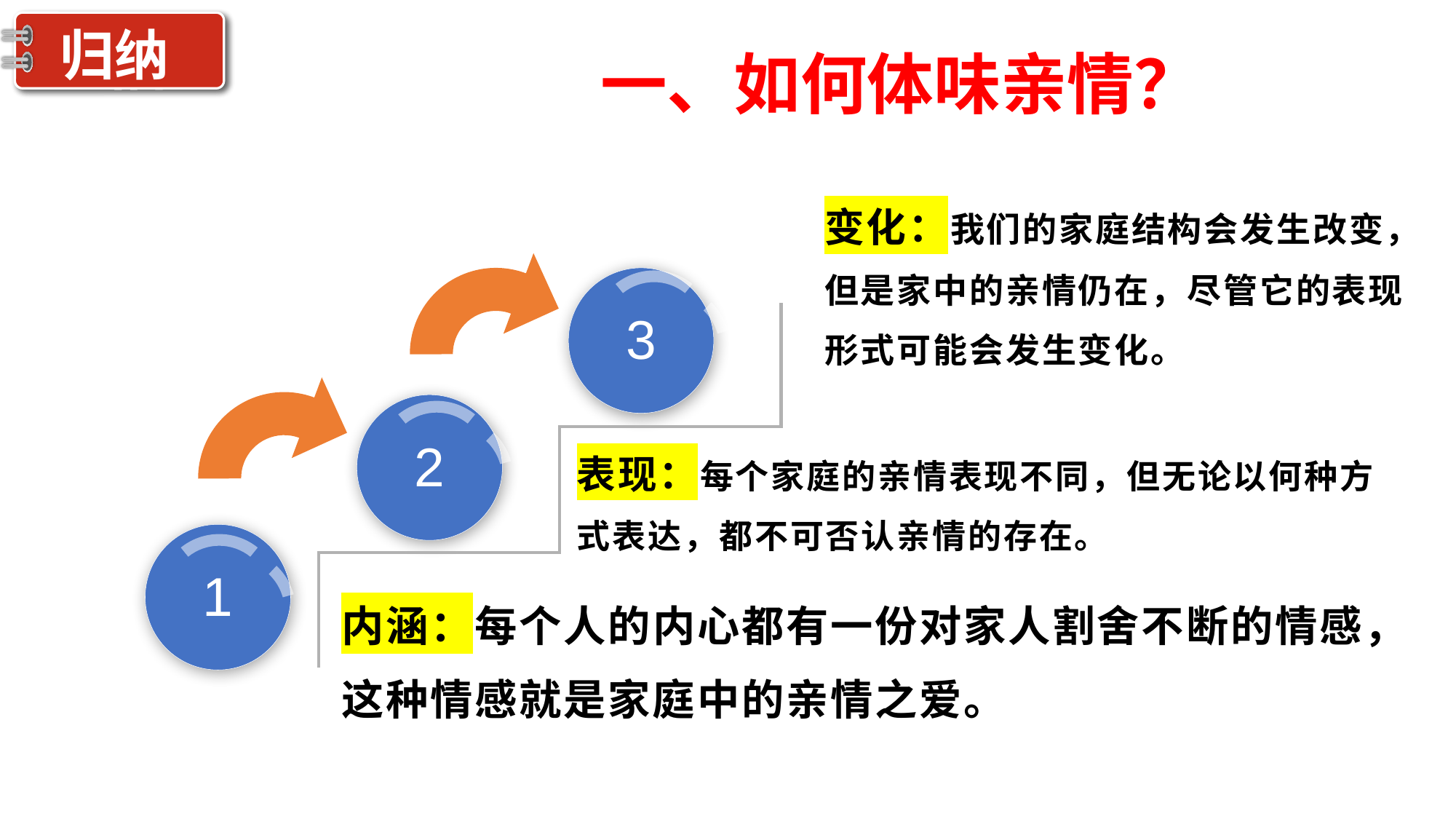

感悟人生
归纳
一、如何体味亲情？
变化：我们的家庭结构会发生改变，但是家中的亲情仍在，尽管它的表现形式可能会发生变化。

3

2

表现：每个家庭的亲情表现不同，但无论以何种方式表达，都不可否认亲情的存在。
1

内涵：每个人的内心都有一份对家人割舍不断的情感，这种情感就是家庭中的亲情之爱。